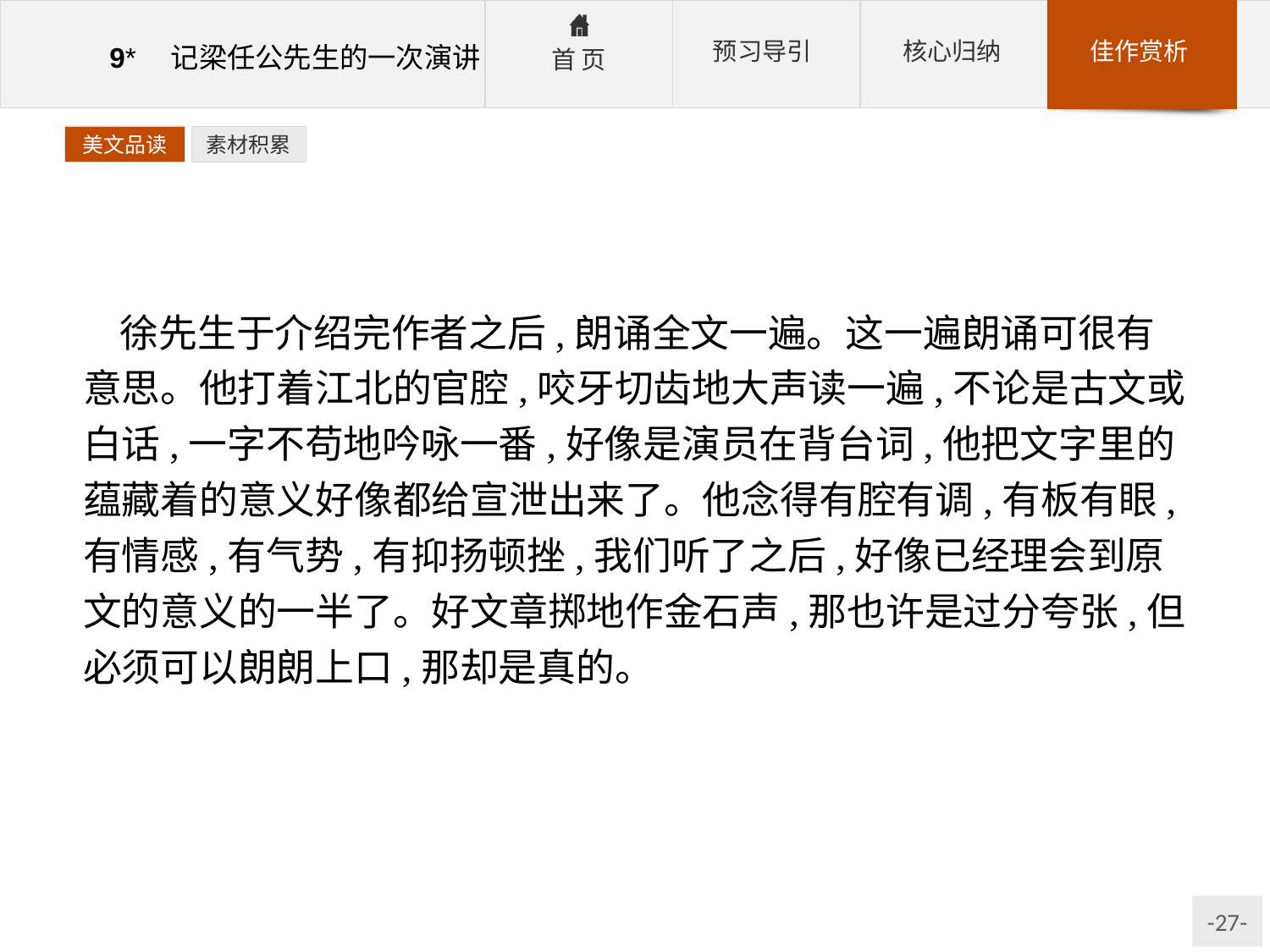

美文品读
素材积累
徐先生于介绍完作者之后,朗诵全文一遍。这一遍朗诵可很有意思。他打着江北的官腔,咬牙切齿地大声读一遍,不论是古文或白话,一字不苟地吟咏一番,好像是演员在背台词,他把文字里的蕴藏着的意义好像都给宣泄出来了。他念得有腔有调,有板有眼,有情感,有气势,有抑扬顿挫,我们听了之后,好像已经理会到原文的意义的一半了。好文章掷地作金石声,那也许是过分夸张,但必须可以朗朗上口,那却是真的。